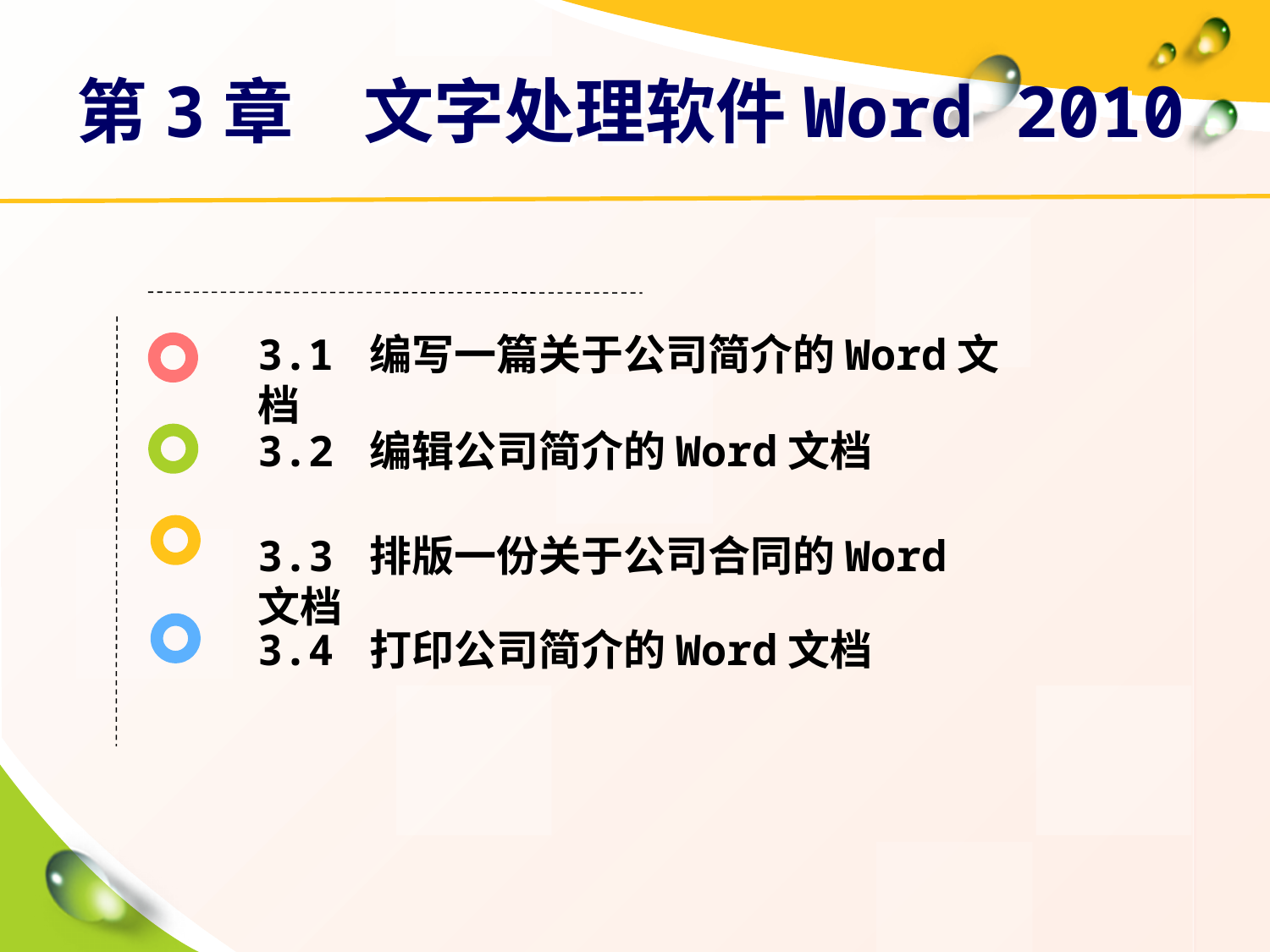

# 第3章　文字处理软件Word 2010

3.1 编写一篇关于公司简介的Word文档

3.2 编辑公司简介的Word文档

3.3 排版一份关于公司合同的Word文档

3.4 打印公司简介的Word文档